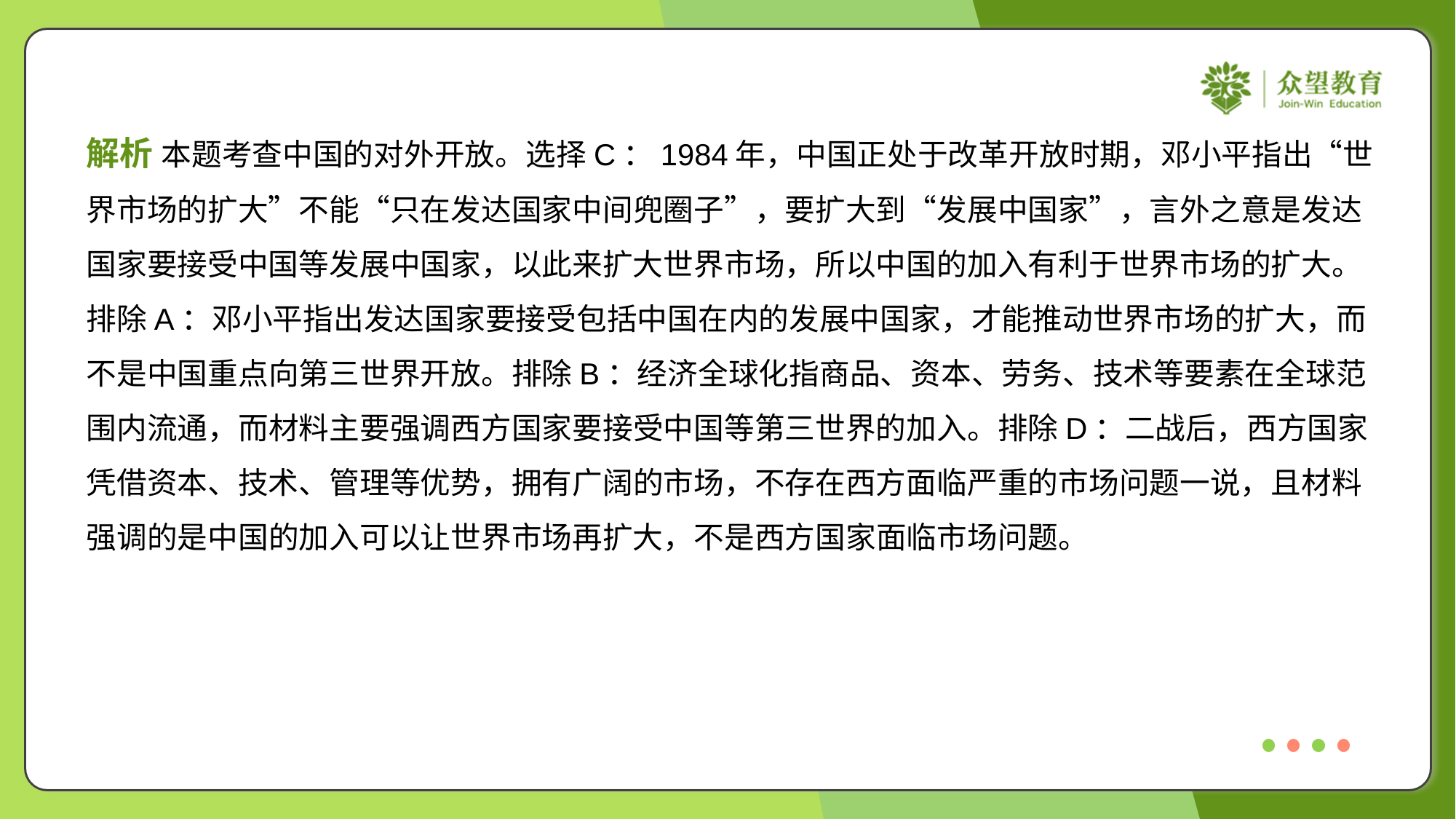

解析 本题考查中国的对外开放。选择C：1984年，中国正处于改革开放时期，邓小平指出“世
界市场的扩大”不能“只在发达国家中间兜圈子”，要扩大到“发展中国家”，言外之意是发达
国家要接受中国等发展中国家，以此来扩大世界市场，所以中国的加入有利于世界市场的扩大。
排除A：邓小平指出发达国家要接受包括中国在内的发展中国家，才能推动世界市场的扩大，而
不是中国重点向第三世界开放。排除B：经济全球化指商品、资本、劳务、技术等要素在全球范
围内流通，而材料主要强调西方国家要接受中国等第三世界的加入。排除D：二战后，西方国家
凭借资本、技术、管理等优势，拥有广阔的市场，不存在西方面临严重的市场问题一说，且材料
强调的是中国的加入可以让世界市场再扩大，不是西方国家面临市场问题。